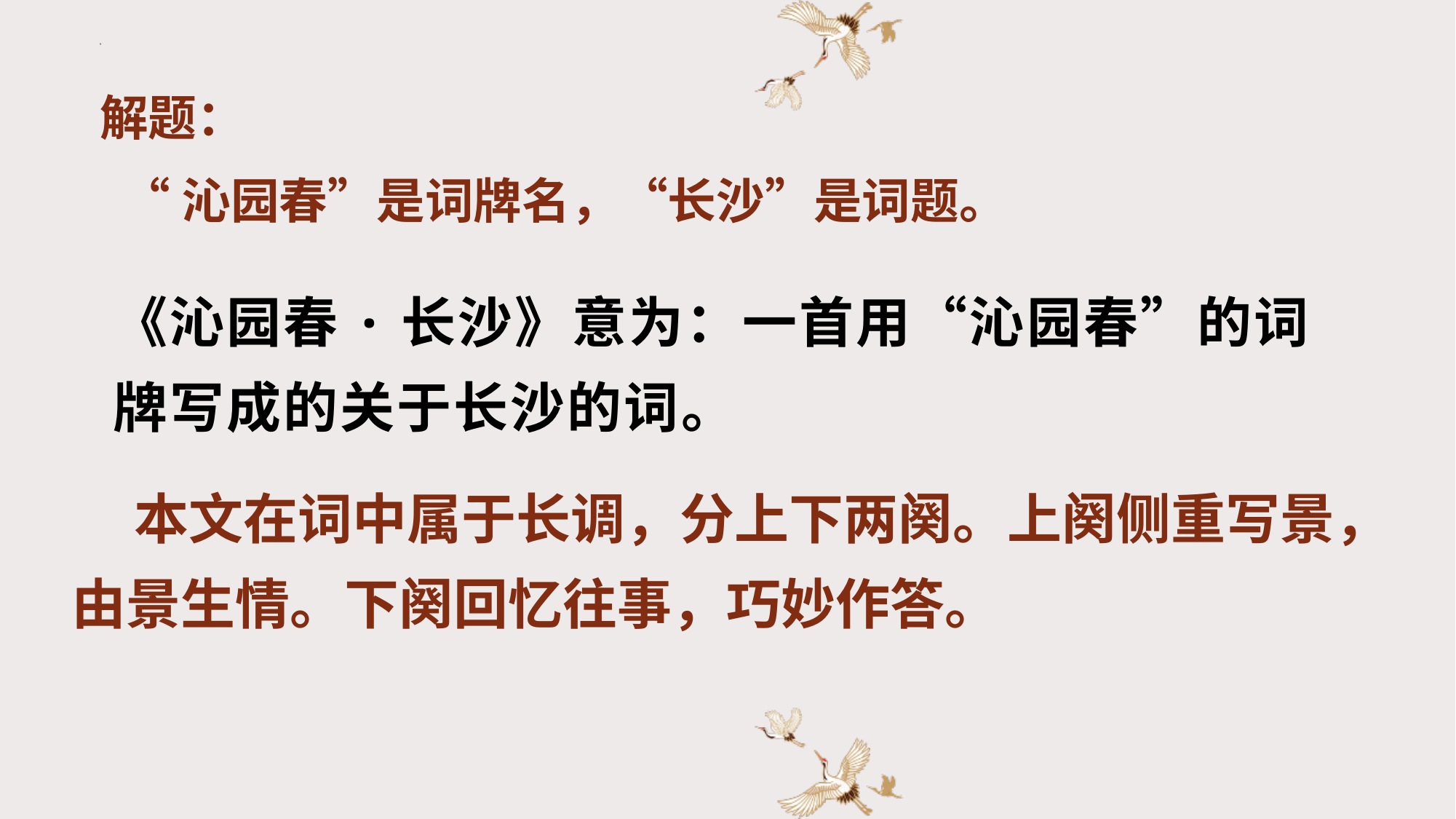

解题：
  “沁园春”是词牌名，“长沙”是词题。
《沁园春·长沙》意为：一首用“沁园春”的词牌写成的关于长沙的词。
    本文在词中属于长调，分上下两阕。上阕侧重写景，由景生情。下阕回忆往事，巧妙作答。